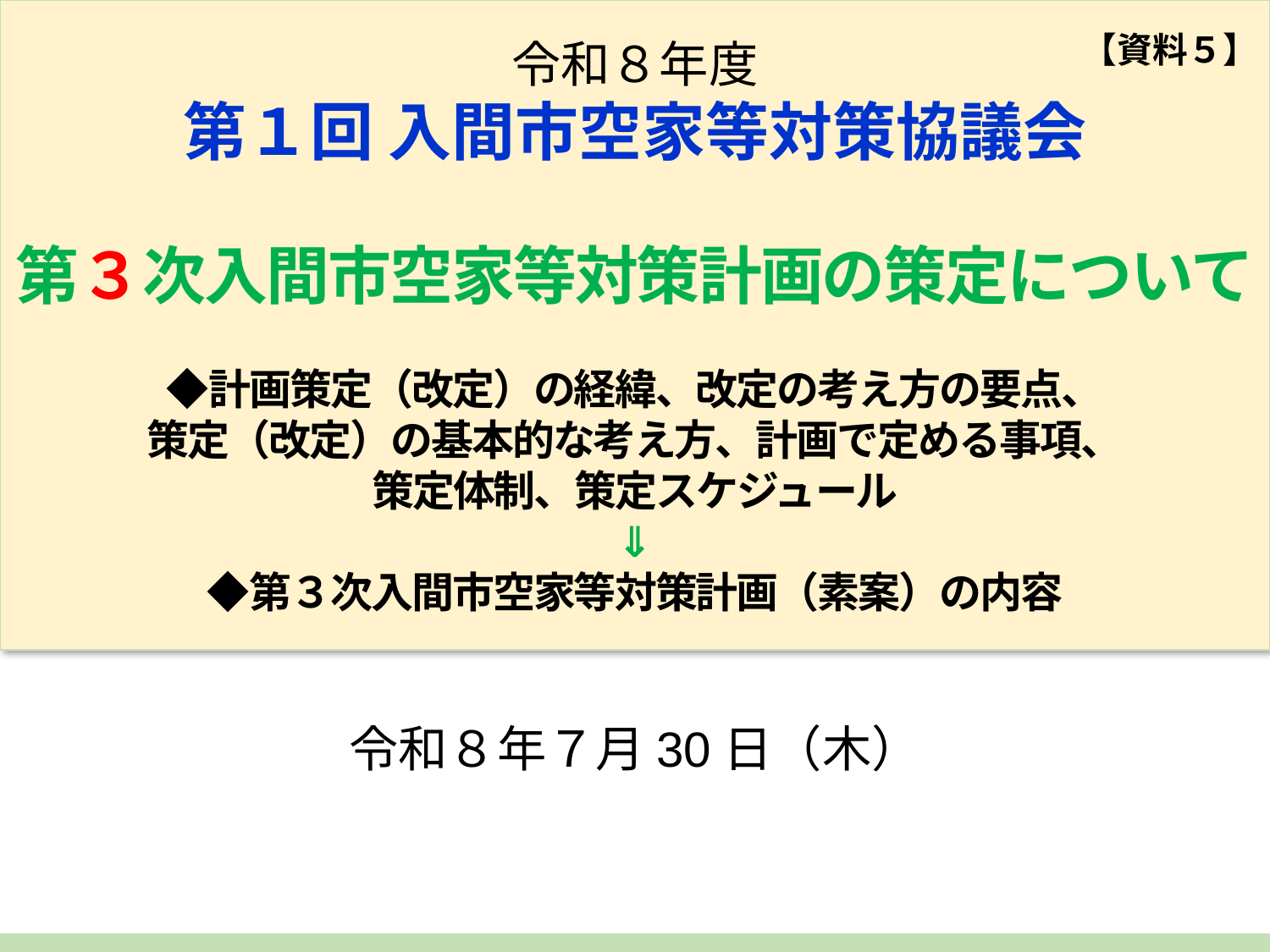

# 令和８年度 第１回 入間市空家等対策協議会 第３次入間市空家等対策計画の策定について ◆計画策定（改定）の経緯、改定の考え方の要点、 策定（改定）の基本的な考え方、計画で定める事項、 策定体制、策定スケジュール ⇓ ◆第３次入間市空家等対策計画（素案）の内容
　　　　　　　【資料５】
令和８年７月30日（木）